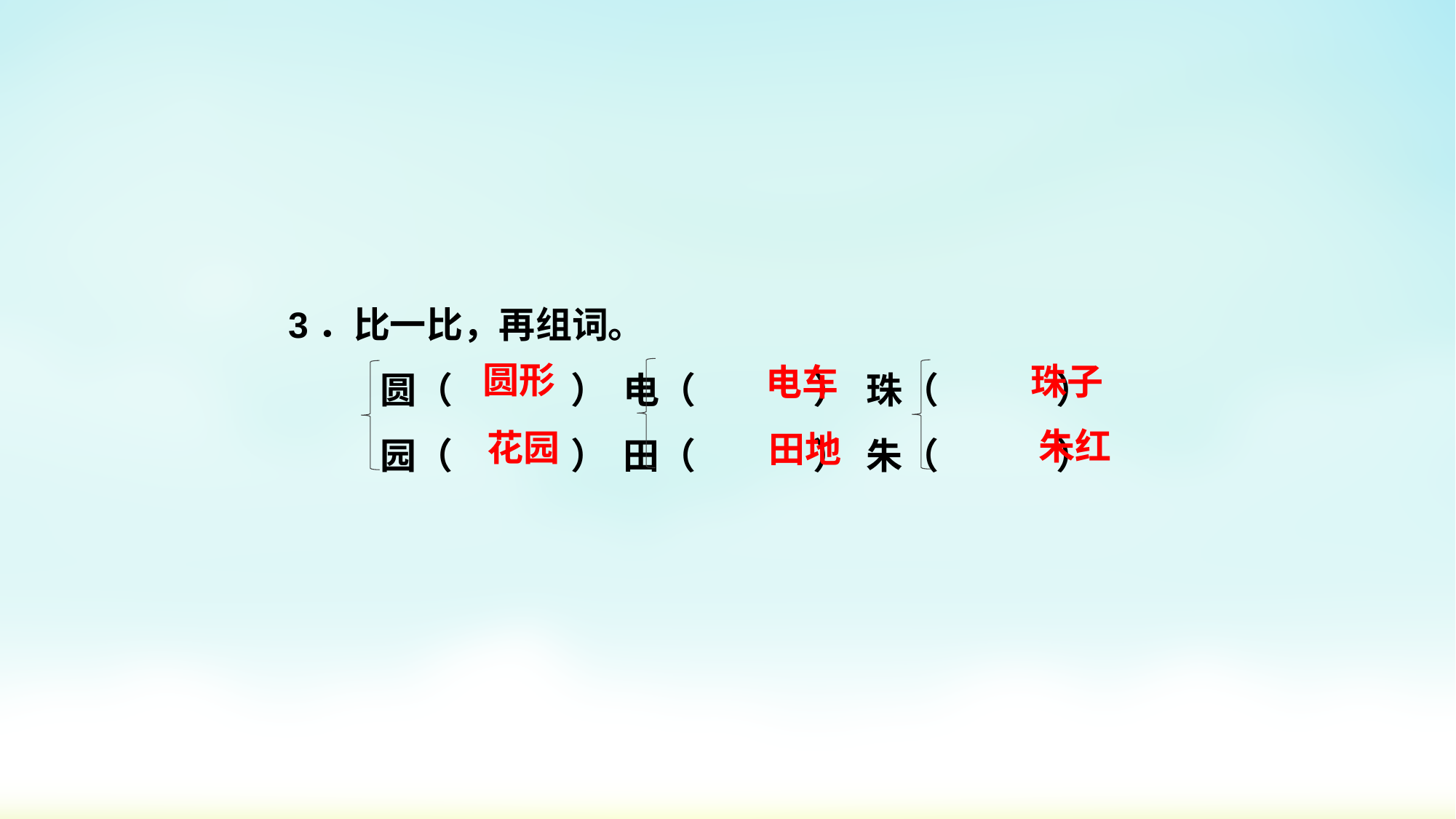

3．比一比，再组词。
 圆（　　 　）  电（　　 　）  珠（　　 　）
 园（　　 　）  田（　 　　）  朱（　 　　）
圆形
珠子
电车

朱红
花园
田地